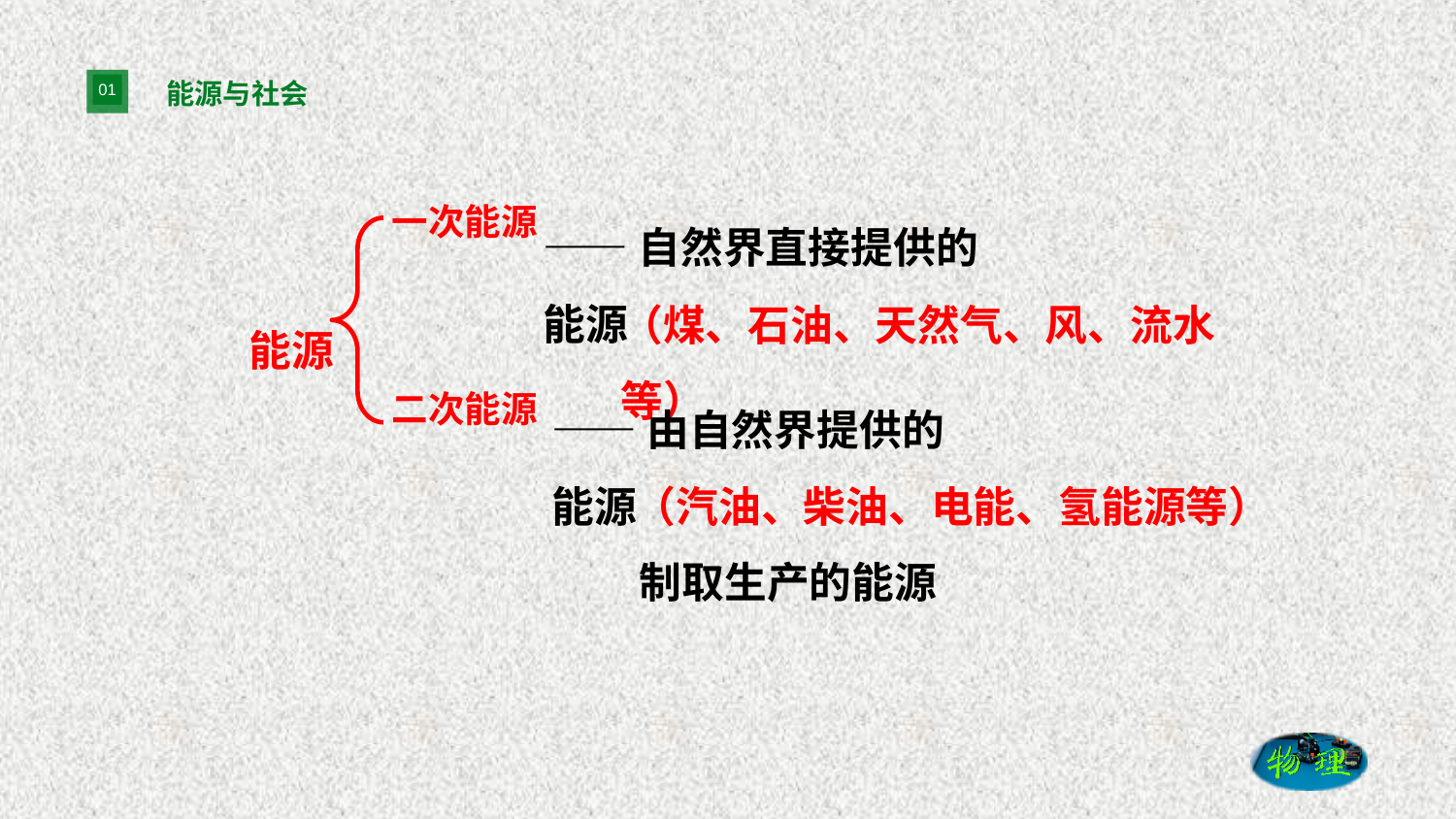

# 能源与社会
——自然界直接提供的能源
一次能源

二次能源
（煤、石油、天然气、风、流水等）
能源
——由自然界提供的能源
        制取生产的能源
（汽油、柴油、电能、氢能源等）